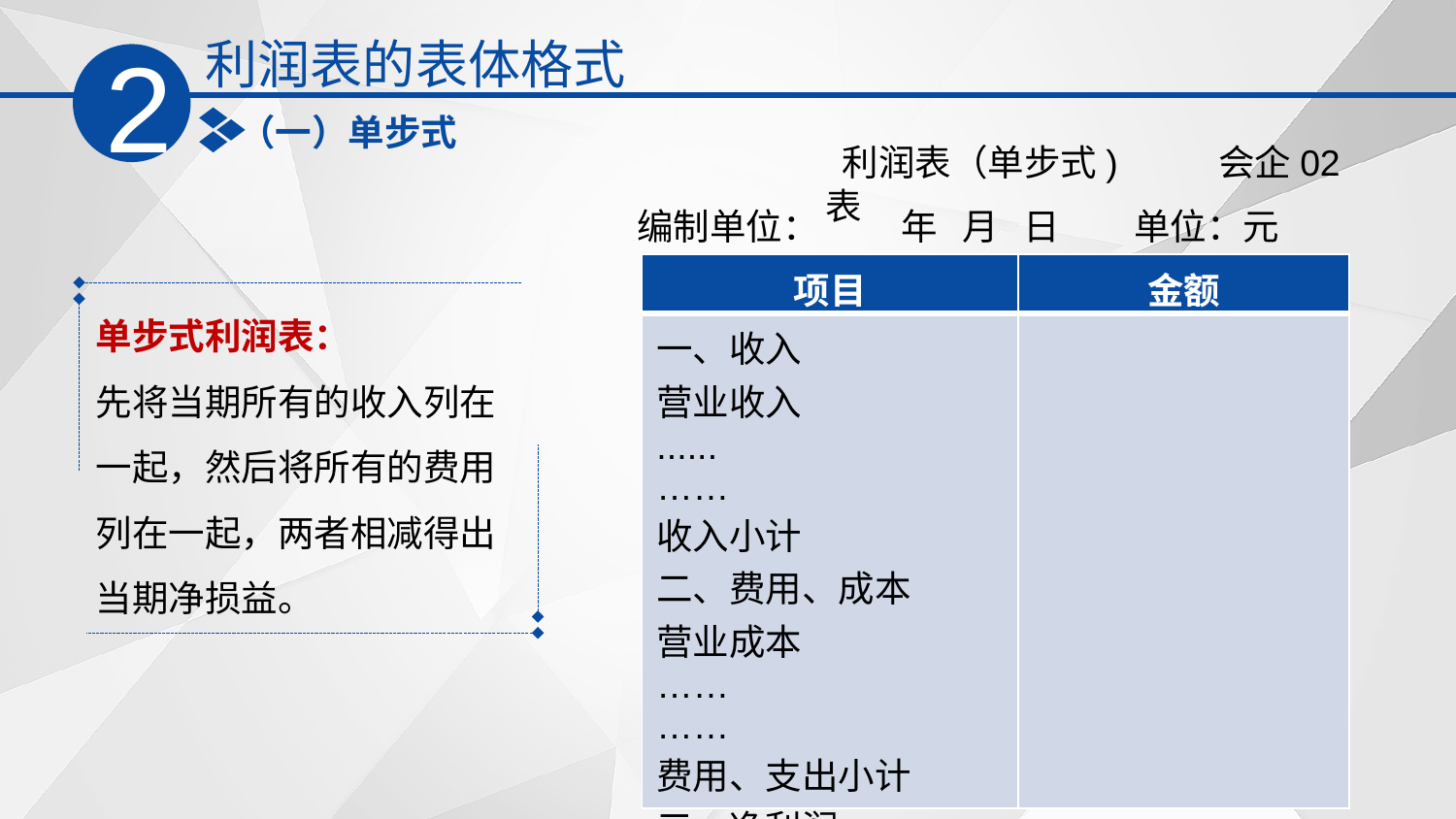

利润表的表体格式
2

（一）单步式

 利润表（单步式)         会企02表
编制单位：          年   月   日         单位：元
| 项目 | 金额 |
| --- | --- |
| 一、收入 营业收入 ...... …… 收入小计 二、费用、成本 营业成本 …… …… 费用、支出小计 三、净利润 |  |
单步式利润表：
先将当期所有的收入列在一起，然后将所有的费用列在一起，两者相减得出当期净损益。